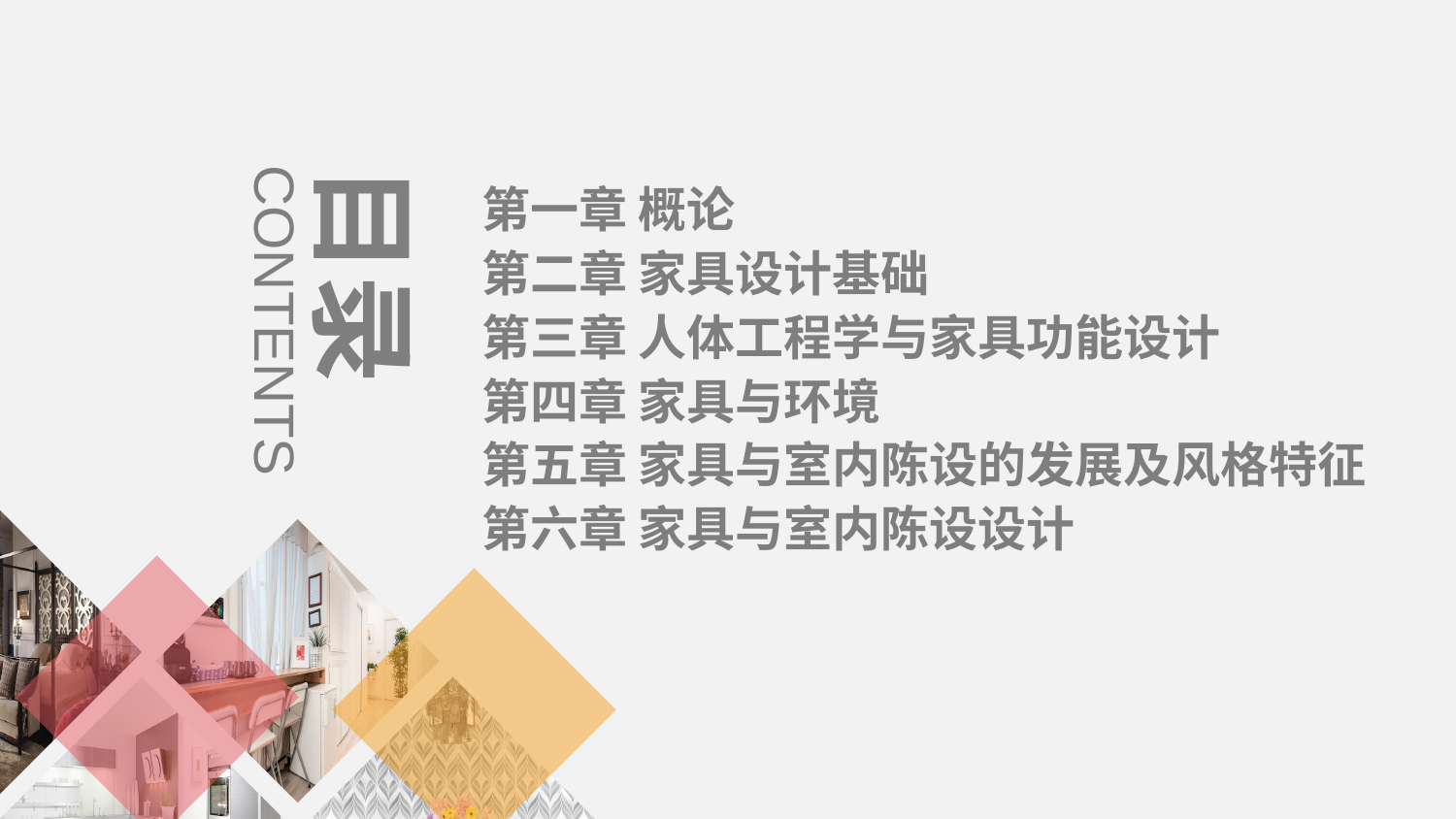

第一章 概论
第二章 家具设计基础
第三章 人体工程学与家具功能设计
第四章 家具与环境
第五章 家具与室内陈设的发展及风格特征
第六章 家具与室内陈设设计
目录
CONTENTS